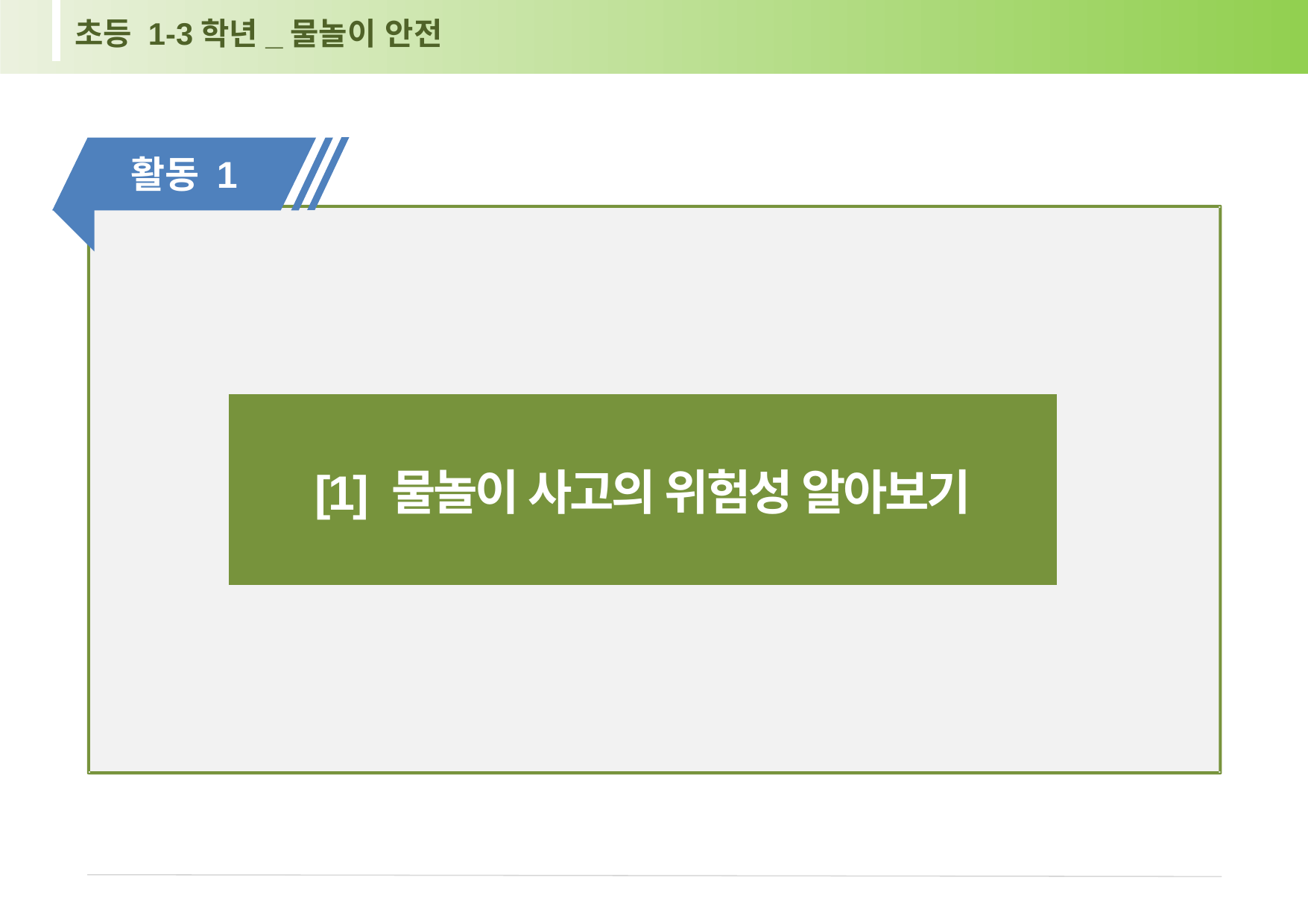

초등 1-3학년_물놀이 안전

활동 1

[1] 물놀이 사고의 위험성 알아보기